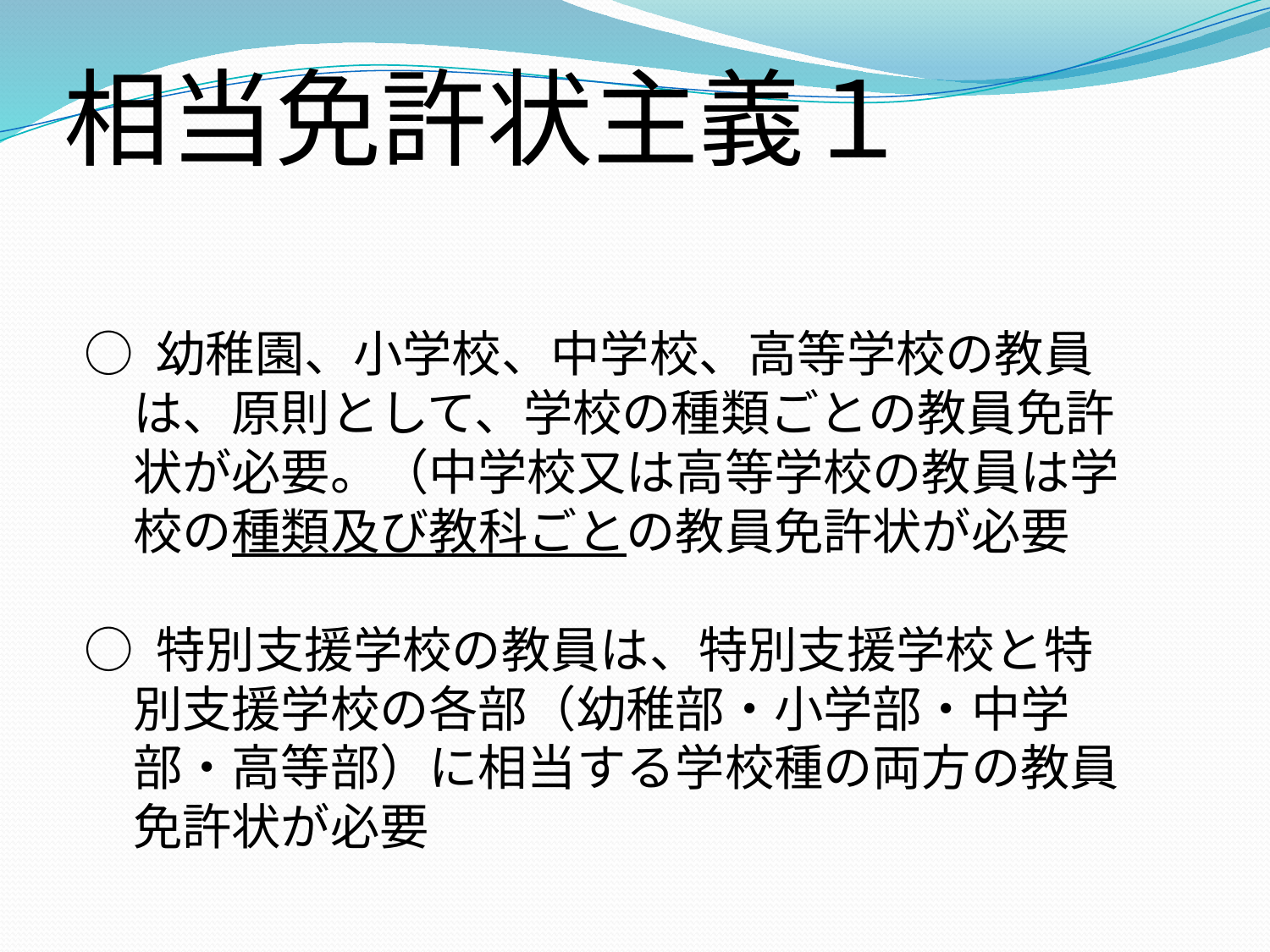

相当免許状主義１
○ 幼稚園、小学校、中学校、高等学校の教員は、原則として、学校の種類ごとの教員免許状が必要。（中学校又は高等学校の教員は学校の種類及び教科ごとの教員免許状が必要

○ 特別支援学校の教員は、特別支援学校と特別支援学校の各部（幼稚部・小学部・中学部・高等部）に相当する学校種の両方の教員免許状が必要